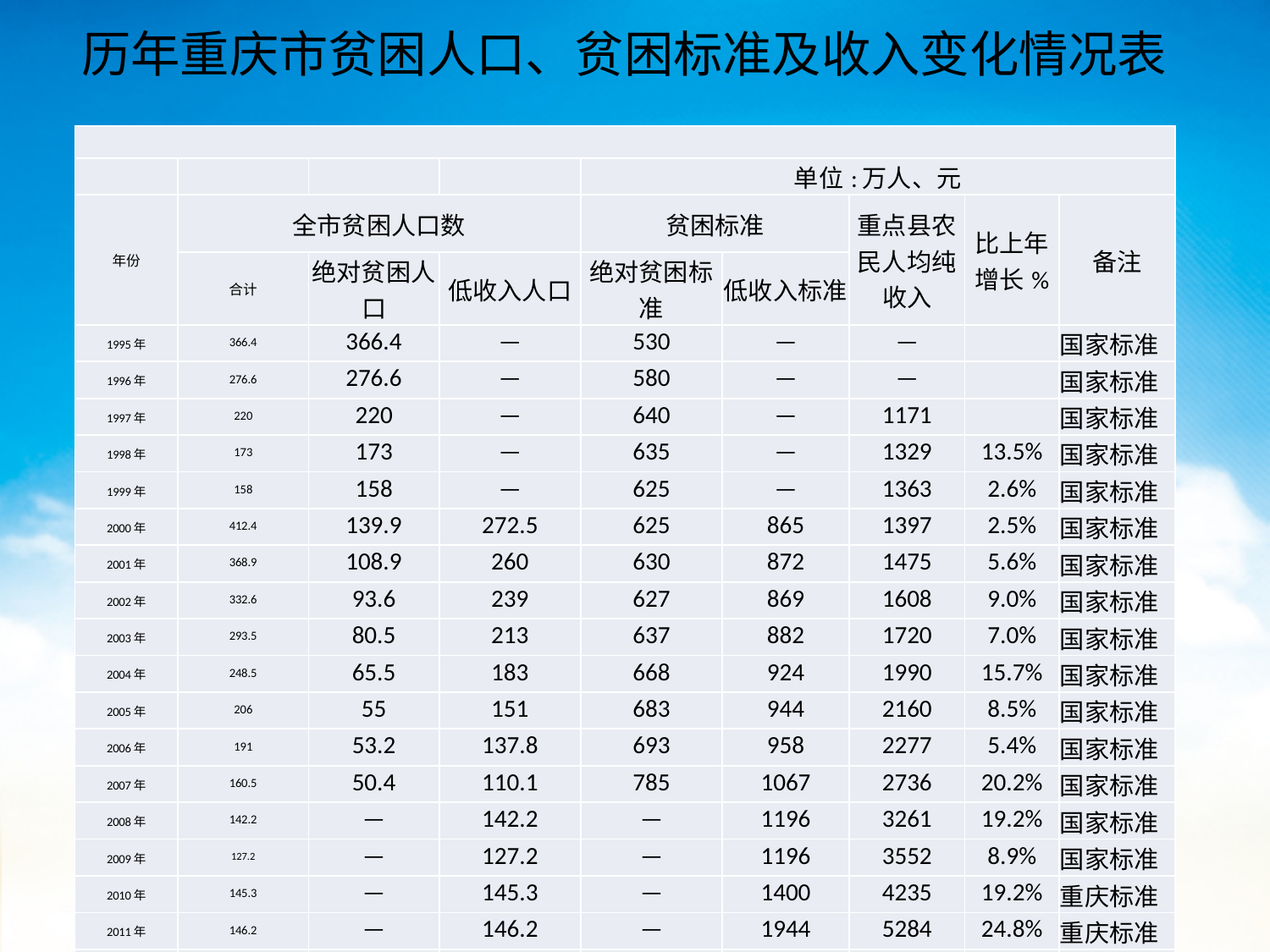

# 历年重庆市贫困人口、贫困标准及收入变化情况表
|  |  |  |  |  |  |  |  |  |
| --- | --- | --- | --- | --- | --- | --- | --- | --- |
|  |  |  |  | 单位:万人、元 |  |  |  |  |
| 年份 | 全市贫困人口数 |  |  | 贫困标准 |  | 重点县农民人均纯收入 | 比上年增长% | 备注 |
|  | 合计 | 绝对贫困人口 | 低收入人口 | 绝对贫困标准 | 低收入标准 |  |  |  |
| 1995年 | 366.4 | 366.4 | — | 530 | — | — |  | 国家标准 |
| 1996年 | 276.6 | 276.6 | — | 580 | — | — |  | 国家标准 |
| 1997年 | 220 | 220 | — | 640 | — | 1171 |  | 国家标准 |
| 1998年 | 173 | 173 | — | 635 | — | 1329 | 13.5% | 国家标准 |
| 1999年 | 158 | 158 | — | 625 | — | 1363 | 2.6% | 国家标准 |
| 2000年 | 412.4 | 139.9 | 272.5 | 625 | 865 | 1397 | 2.5% | 国家标准 |
| 2001年 | 368.9 | 108.9 | 260 | 630 | 872 | 1475 | 5.6% | 国家标准 |
| 2002年 | 332.6 | 93.6 | 239 | 627 | 869 | 1608 | 9.0% | 国家标准 |
| 2003年 | 293.5 | 80.5 | 213 | 637 | 882 | 1720 | 7.0% | 国家标准 |
| 2004年 | 248.5 | 65.5 | 183 | 668 | 924 | 1990 | 15.7% | 国家标准 |
| 2005年 | 206 | 55 | 151 | 683 | 944 | 2160 | 8.5% | 国家标准 |
| 2006年 | 191 | 53.2 | 137.8 | 693 | 958 | 2277 | 5.4% | 国家标准 |
| 2007年 | 160.5 | 50.4 | 110.1 | 785 | 1067 | 2736 | 20.2% | 国家标准 |
| 2008年 | 142.2 | — | 142.2 | — | 1196 | 3261 | 19.2% | 国家标准 |
| 2009年 | 127.2 | — | 127.2 | — | 1196 | 3552 | 8.9% | 国家标准 |
| 2010年 | 145.3 | — | 145.3 | — | 1400 | 4235 | 19.2% | 重庆标准 |
| 2011年 | 146.2 | — | 146.2 | — | 1944 | 5284 | 24.8% | 重庆标准 |
| 2012年 | 202 | — | 202 | — | 2300 |  |  | 国家标准 |
| 注：2012年，按照国家2300元的扶贫新标准，全国有贫困人口1.28亿人，贫困发生率13.2%；我市有贫困人口202万人，贫困发生率8.5%。 |  |  |  |  |  |  |  |  |
|  |  |  |  |  |  |  |  |  |